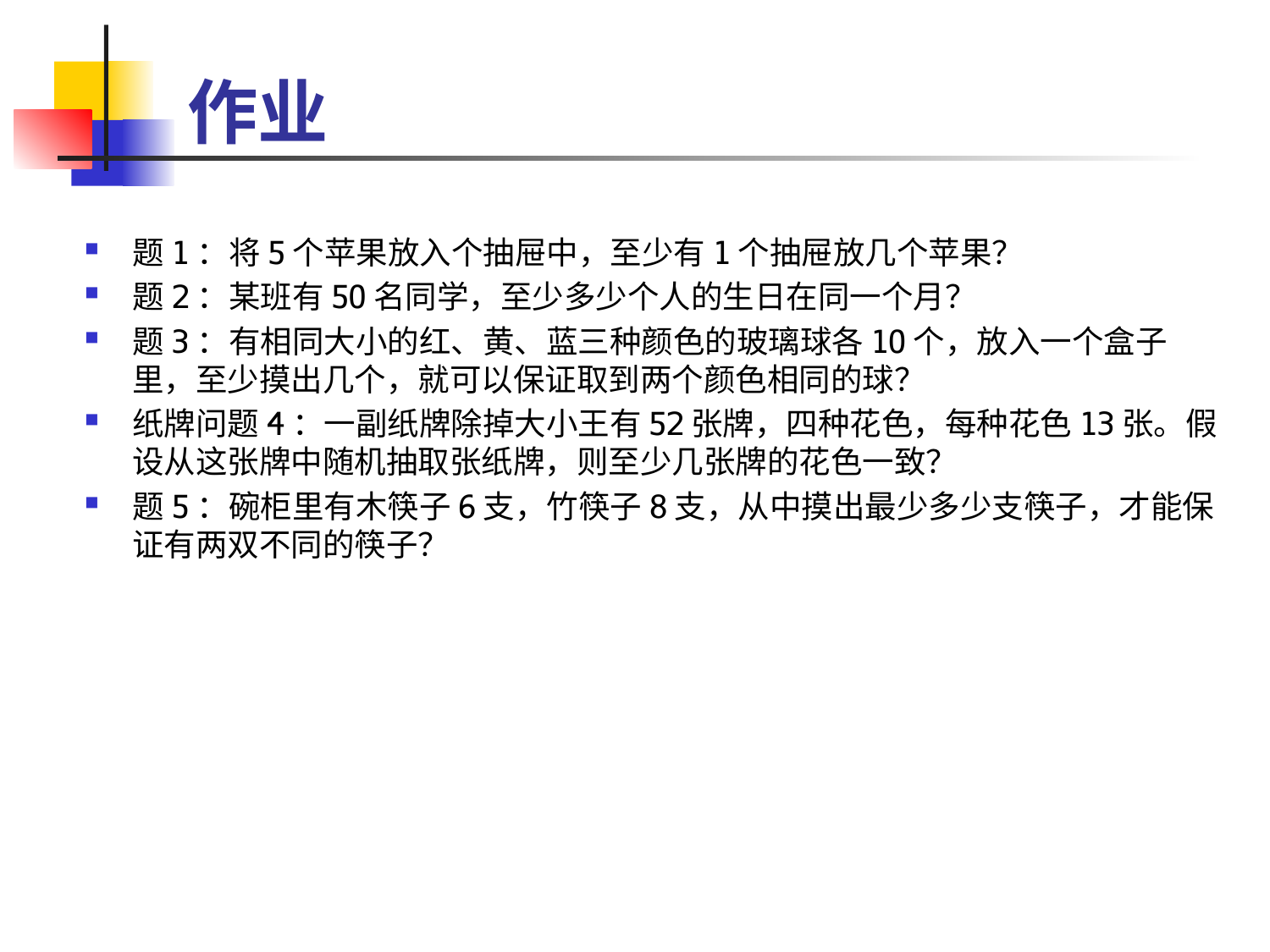

# 作业
题1：将5个苹果放入个抽屉中，至少有1个抽屉放几个苹果？
题2：某班有50名同学，至少多少个人的生日在同一个月？
题3：有相同大小的红、黄、蓝三种颜色的玻璃球各10个，放入一个盒子里，至少摸出几个，就可以保证取到两个颜色相同的球？
纸牌问题4：一副纸牌除掉大小王有52张牌，四种花色，每种花色13张。假设从这张牌中随机抽取张纸牌，则至少几张牌的花色一致？
题5：碗柜里有木筷子6支，竹筷子8支，从中摸出最少多少支筷子，才能保证有两双不同的筷子？

62